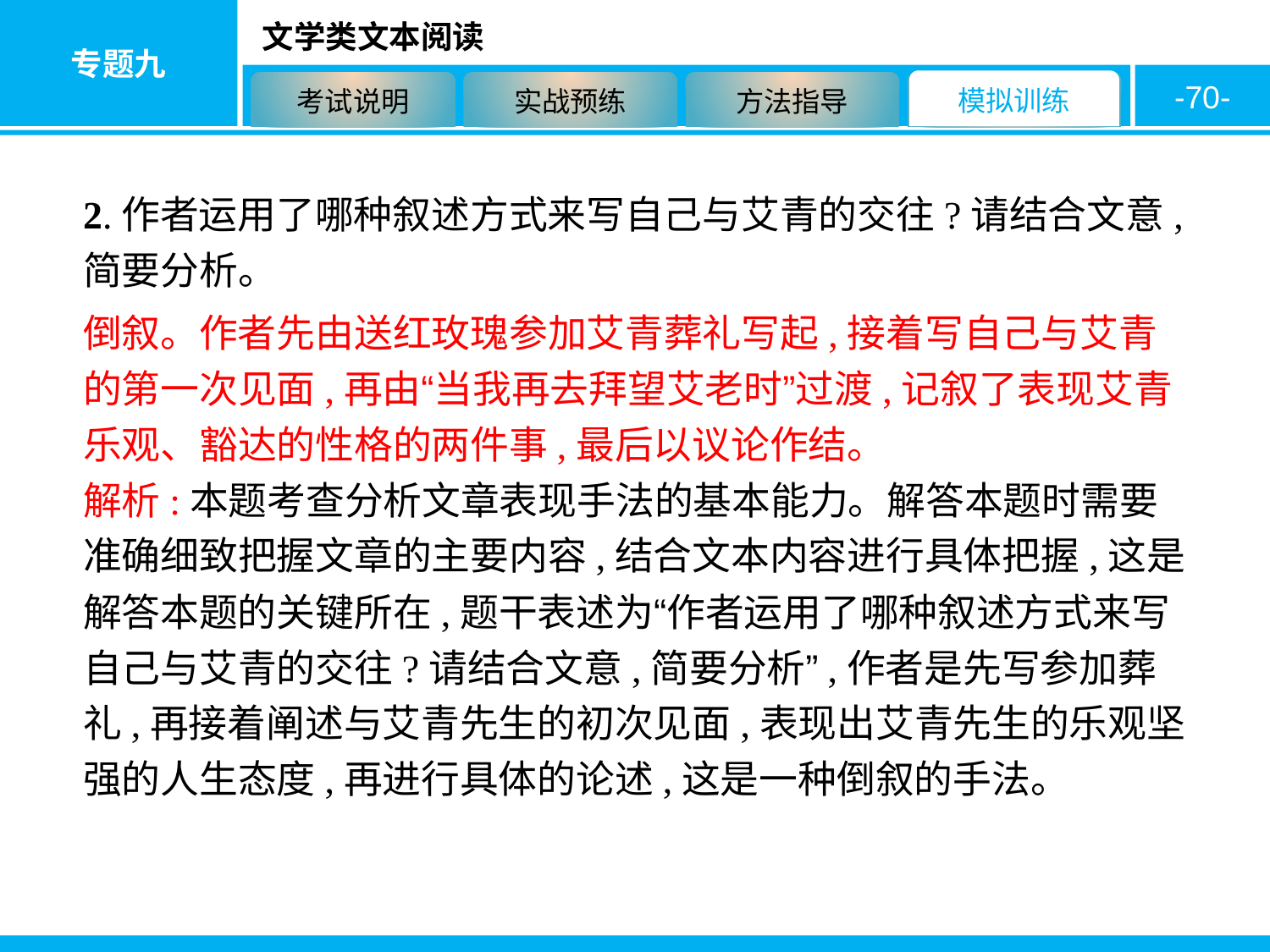

-70-
2.作者运用了哪种叙述方式来写自己与艾青的交往?请结合文意,简要分析。
倒叙。作者先由送红玫瑰参加艾青葬礼写起,接着写自己与艾青的第一次见面,再由“当我再去拜望艾老时”过渡,记叙了表现艾青乐观、豁达的性格的两件事,最后以议论作结。
解析:本题考查分析文章表现手法的基本能力。解答本题时需要准确细致把握文章的主要内容,结合文本内容进行具体把握,这是解答本题的关键所在,题干表述为“作者运用了哪种叙述方式来写自己与艾青的交往?请结合文意,简要分析”,作者是先写参加葬礼,再接着阐述与艾青先生的初次见面,表现出艾青先生的乐观坚强的人生态度,再进行具体的论述,这是一种倒叙的手法。